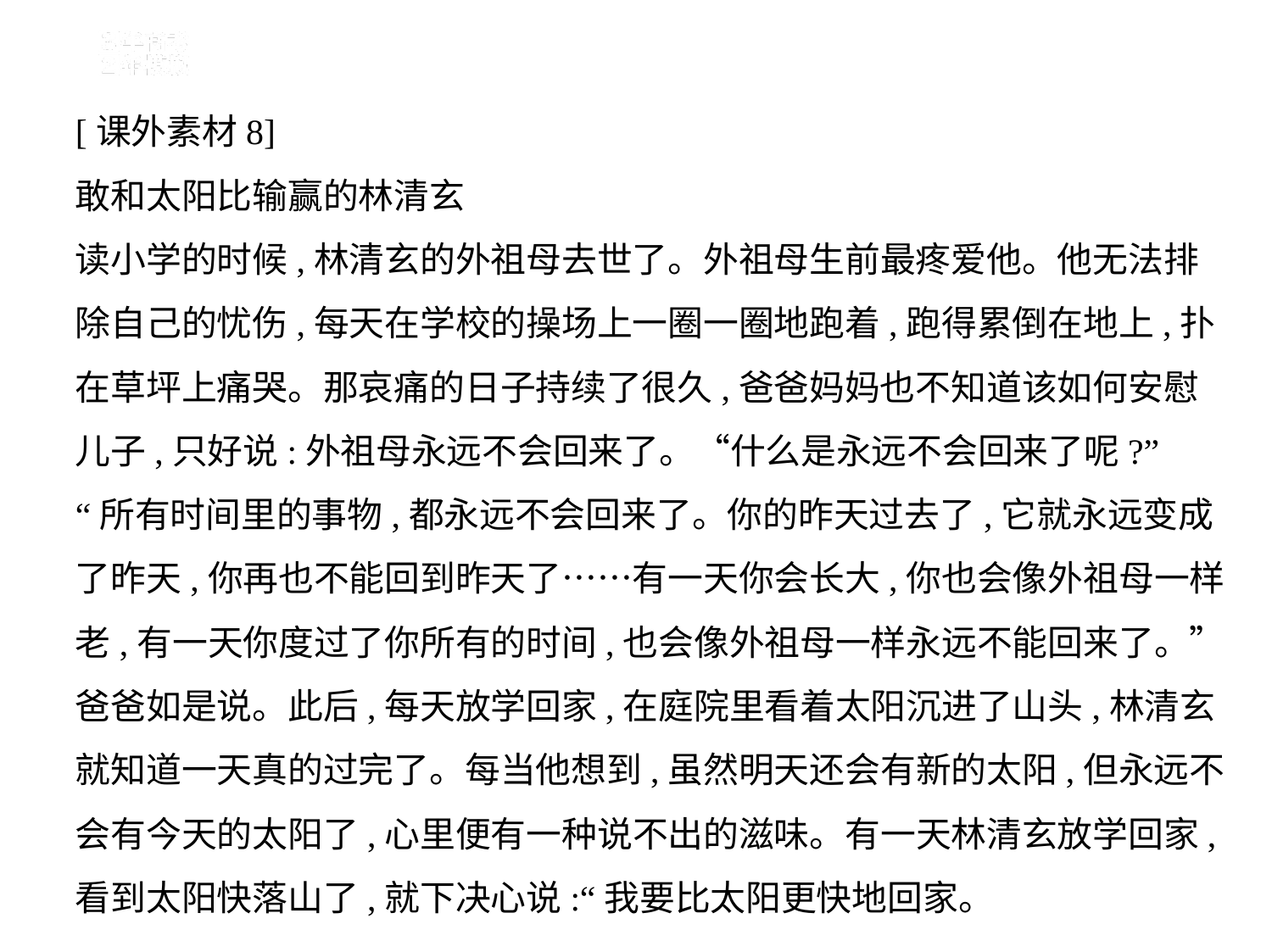

[课外素材8]
敢和太阳比输赢的林清玄
读小学的时候,林清玄的外祖母去世了。外祖母生前最疼爱他。他无法排
除自己的忧伤,每天在学校的操场上一圈一圈地跑着,跑得累倒在地上,扑
在草坪上痛哭。那哀痛的日子持续了很久,爸爸妈妈也不知道该如何安慰
儿子,只好说:外祖母永远不会回来了。“什么是永远不会回来了呢?”
“所有时间里的事物,都永远不会回来了。你的昨天过去了,它就永远变成
了昨天,你再也不能回到昨天了……有一天你会长大,你也会像外祖母一样
老,有一天你度过了你所有的时间,也会像外祖母一样永远不能回来了。”
爸爸如是说。此后,每天放学回家,在庭院里看着太阳沉进了山头,林清玄
就知道一天真的过完了。每当他想到,虽然明天还会有新的太阳,但永远不
会有今天的太阳了,心里便有一种说不出的滋味。有一天林清玄放学回家,
看到太阳快落山了,就下决心说:“我要比太阳更快地回家。